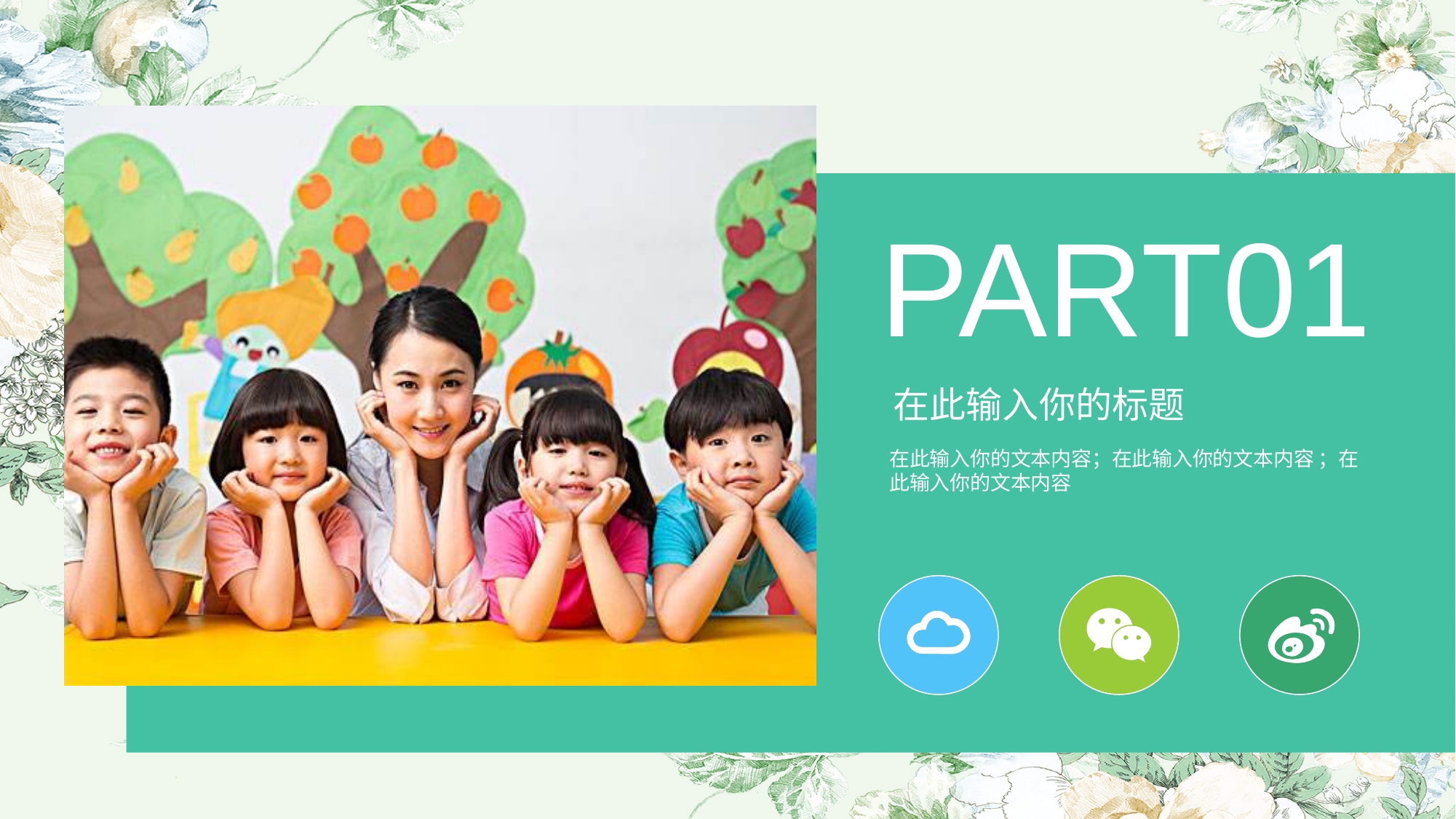

PART01
在此输入你的标题
在此输入你的文本内容；在此输入你的文本内容 ；在此输入你的文本内容